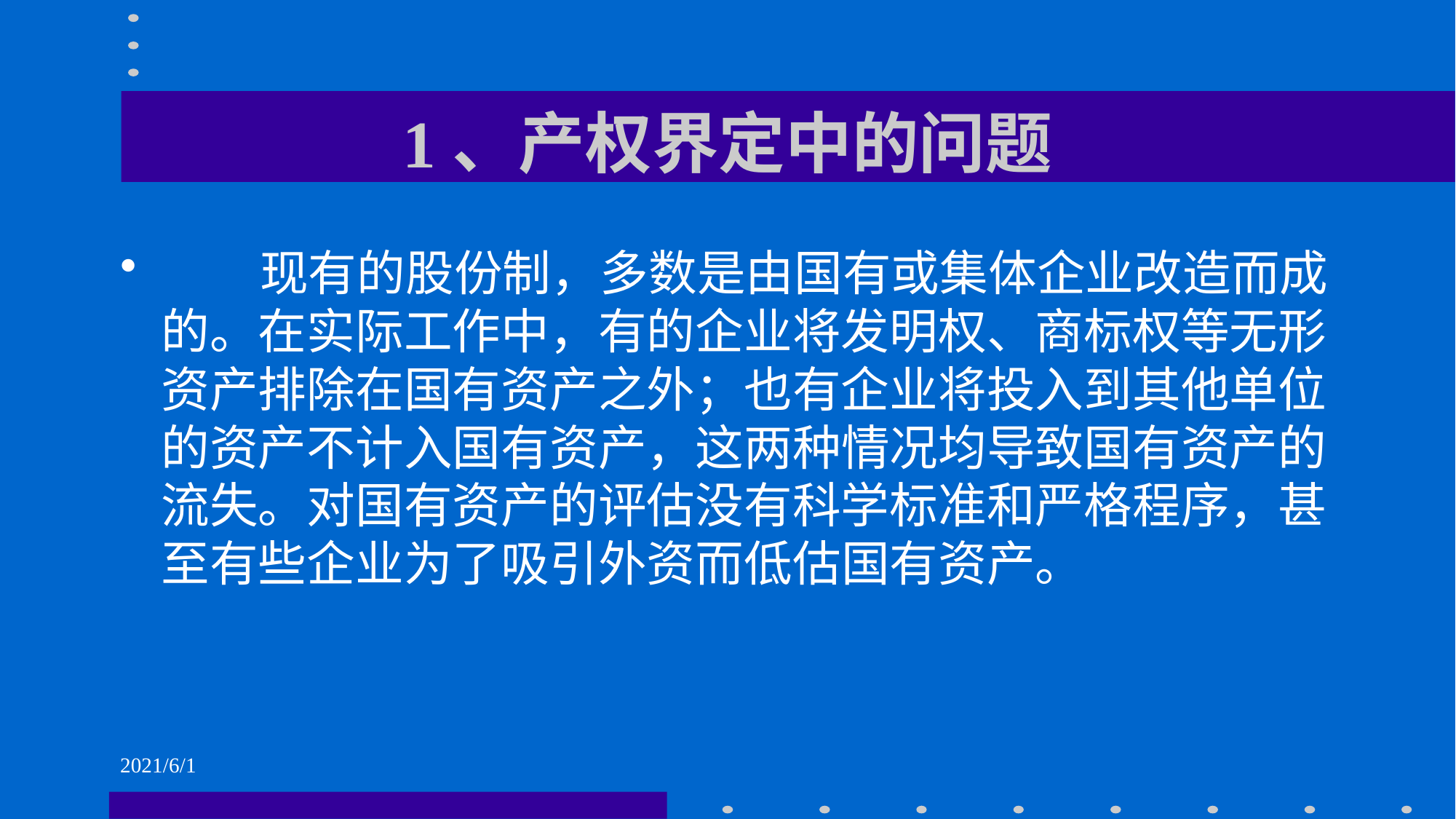

# 1、产权界定中的问题
        现有的股份制，多数是由国有或集体企业改造而成的。在实际工作中，有的企业将发明权、商标权等无形资产排除在国有资产之外；也有企业将投入到其他单位的资产不计入国有资产，这两种情况均导致国有资产的流失。对国有资产的评估没有科学标准和严格程序，甚至有些企业为了吸引外资而低估国有资产。
2021/6/1